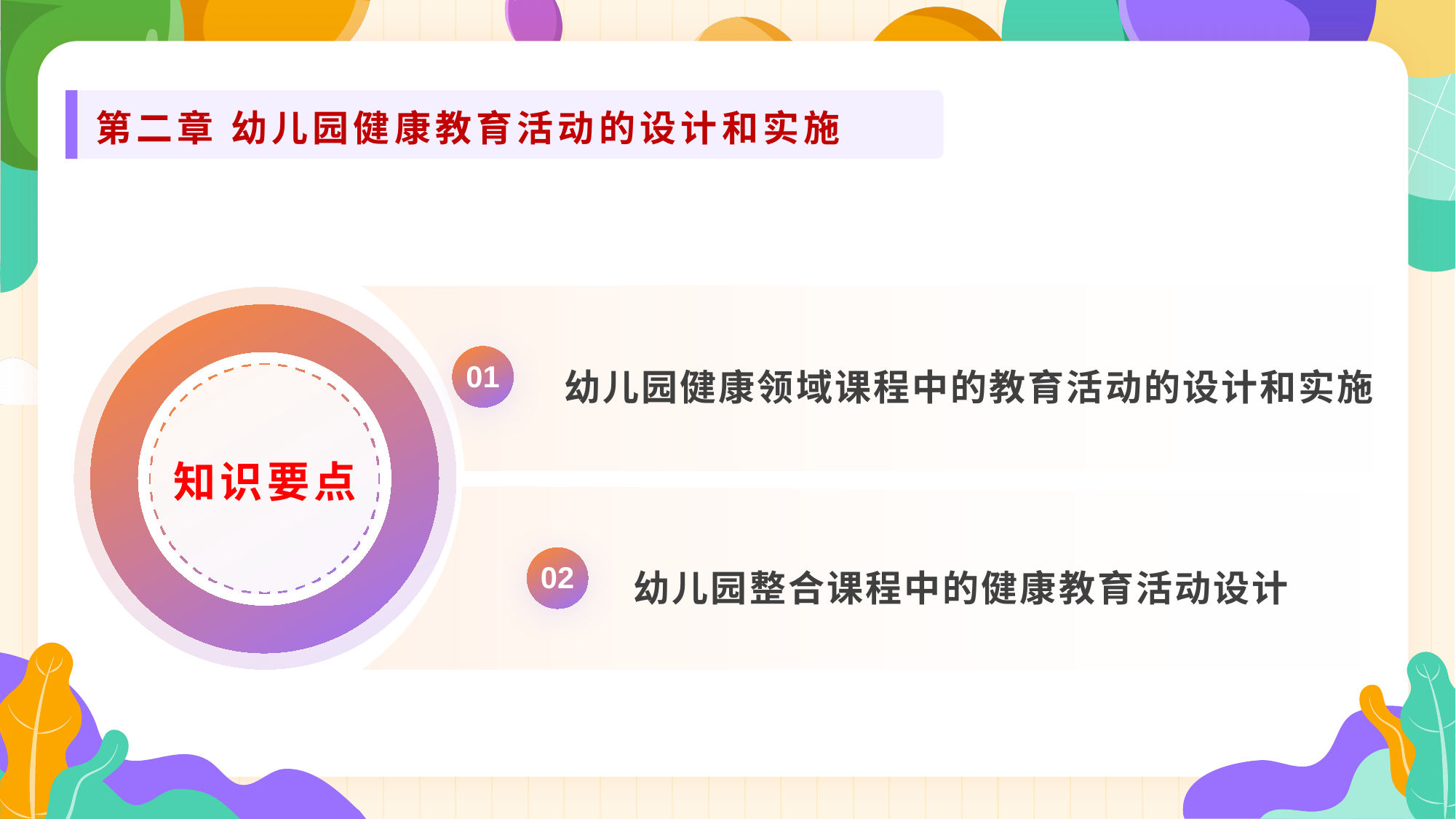

第二章 幼儿园健康教育活动的设计和实施
幼儿园健康领域课程中的教育活动的设计和实施

01

知识要点
幼儿园整合课程中的健康教育活动设计
02